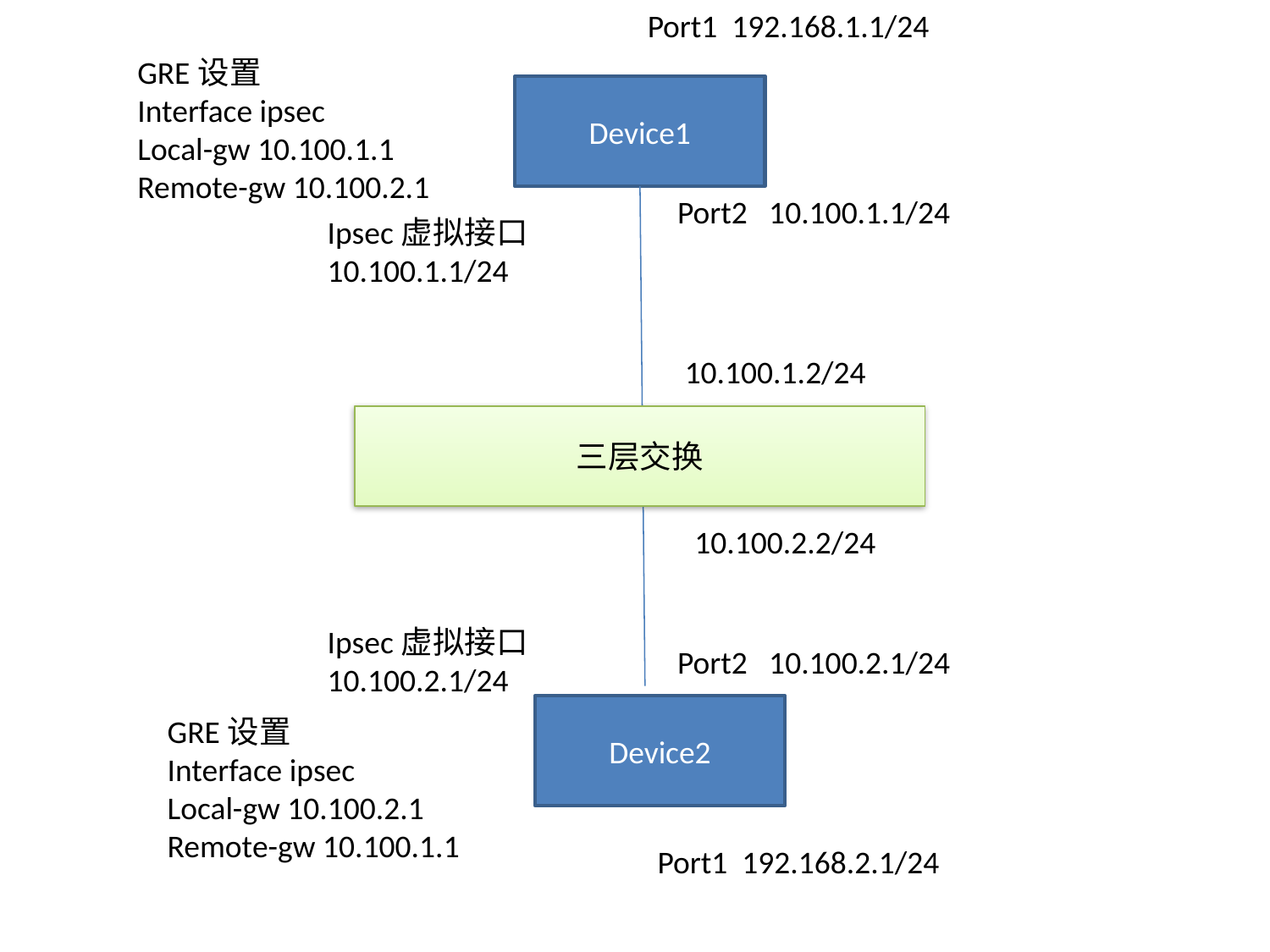

Port1  192.168.1.1/24
GRE设置
Interface ipsec
Local-gw 10.100.1.1
Remote-gw 10.100.2.1
Device1
Port2   10.100.1.1/24
Ipsec虚拟接口 10.100.1.1/24
 10.100.1.2/24
三层交换
 10.100.2.2/24
Ipsec虚拟接口 10.100.2.1/24
Port2   10.100.2.1/24
Device2
GRE设置
Interface ipsec
Local-gw 10.100.2.1
Remote-gw 10.100.1.1
Port1  192.168.2.1/24